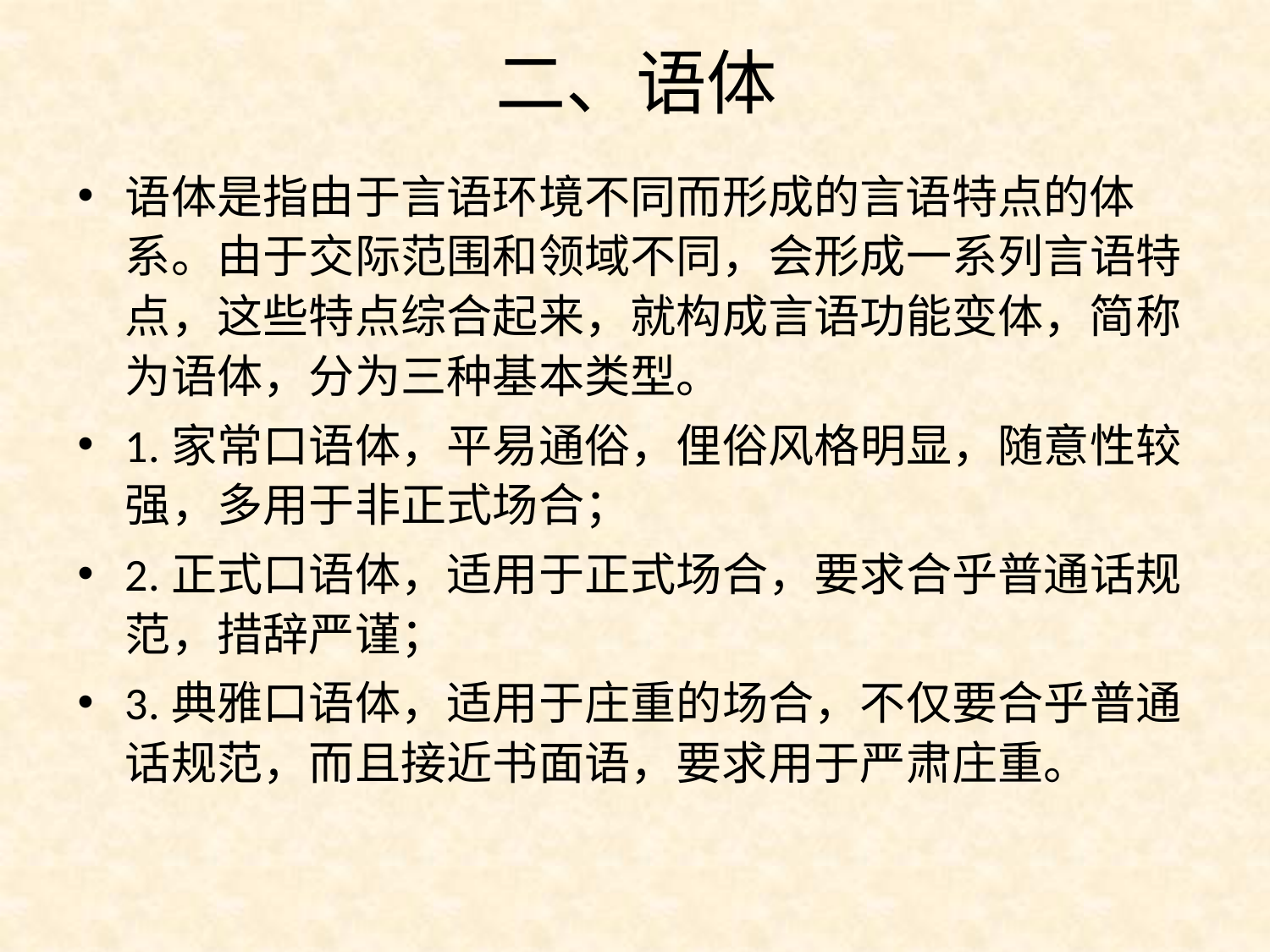

# 二、语体
语体是指由于言语环境不同而形成的言语特点的体系。由于交际范围和领域不同，会形成一系列言语特点，这些特点综合起来，就构成言语功能变体，简称为语体，分为三种基本类型。
1.家常口语体，平易通俗，俚俗风格明显，随意性较强，多用于非正式场合；
2.正式口语体，适用于正式场合，要求合乎普通话规范，措辞严谨；
3.典雅口语体，适用于庄重的场合，不仅要合乎普通话规范，而且接近书面语，要求用于严肃庄重。